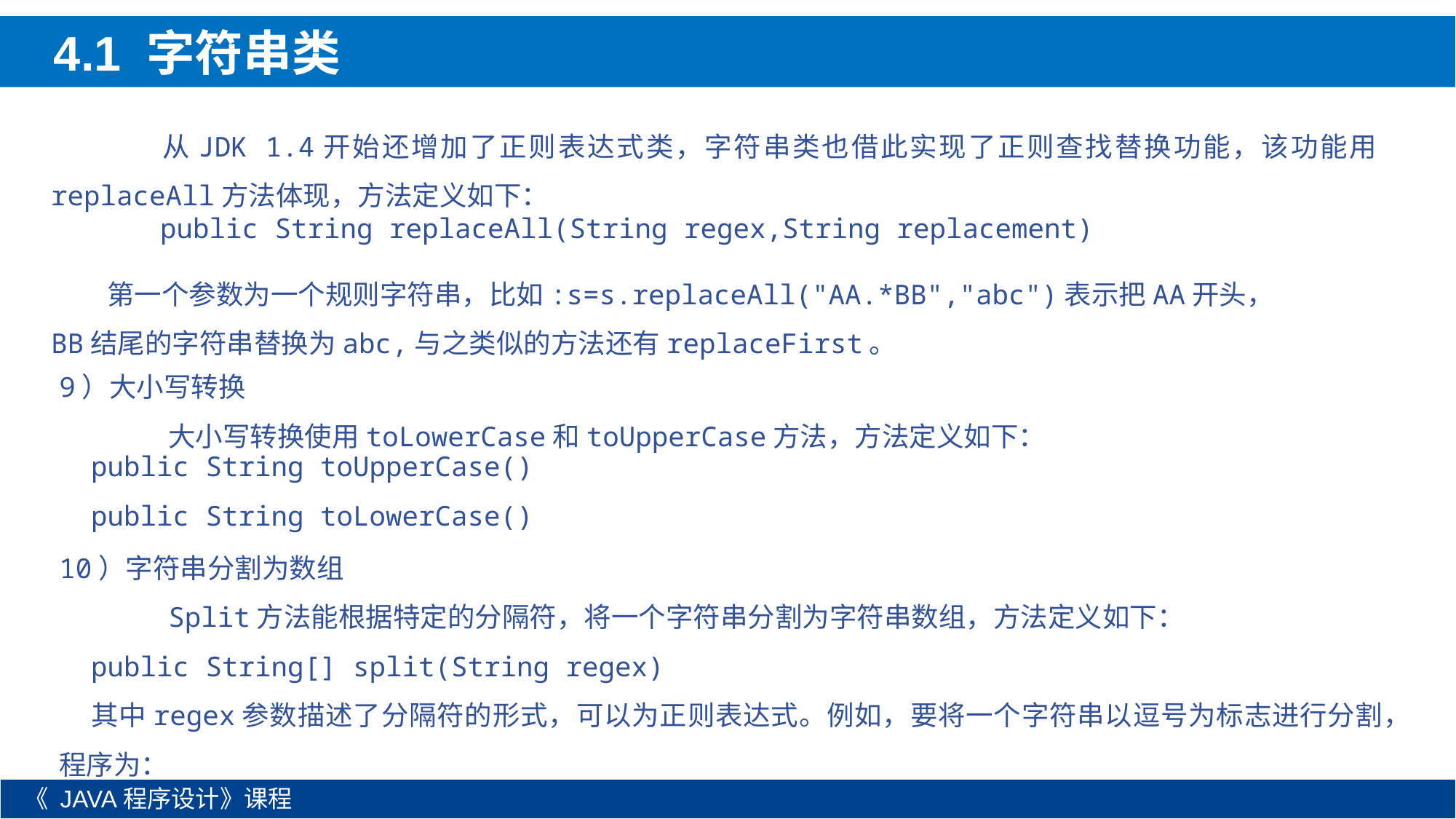

4.1 字符串类
	从JDK 1.4开始还增加了正则表达式类，字符串类也借此实现了正则查找替换功能，该功能用replaceAll方法体现，方法定义如下：
	public String replaceAll(String regex,String replacement)

        第一个参数为一个规则字符串，比如:s=s.replaceAll("AA.*BB","abc")表示把AA开头，BB结尾的字符串替换为abc,与之类似的方法还有replaceFirst。
9）大小写转换
	大小写转换使用toLowerCase和toUpperCase方法，方法定义如下：
public String toUpperCase()
public String toLowerCase()
10）字符串分割为数组
	Split方法能根据特定的分隔符，将一个字符串分割为字符串数组，方法定义如下：
public String[] split(String regex)
其中regex参数描述了分隔符的形式，可以为正则表达式。例如，要将一个字符串以逗号为标志进行分割，程序为：
《 JAVA程序设计》课程